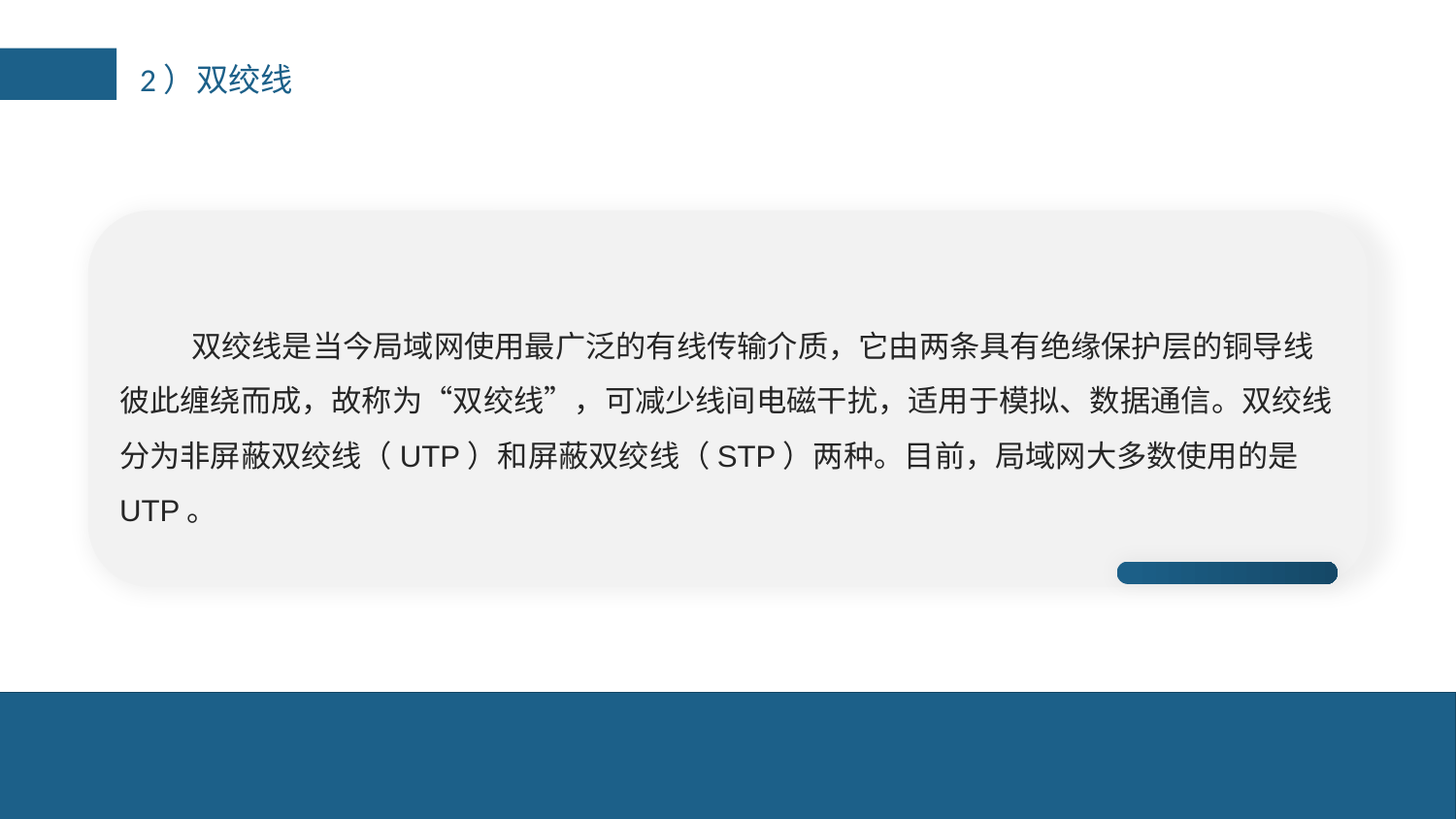

2）双绞线

双绞线是当今局域网使用最广泛的有线传输介质，它由两条具有绝缘保护层的铜导线彼此缠绕而成，故称为“双绞线”，可减少线间电磁干扰，适用于模拟、数据通信。双绞线分为非屏蔽双绞线（UTP）和屏蔽双绞线（STP）两种。目前，局域网大多数使用的是UTP。